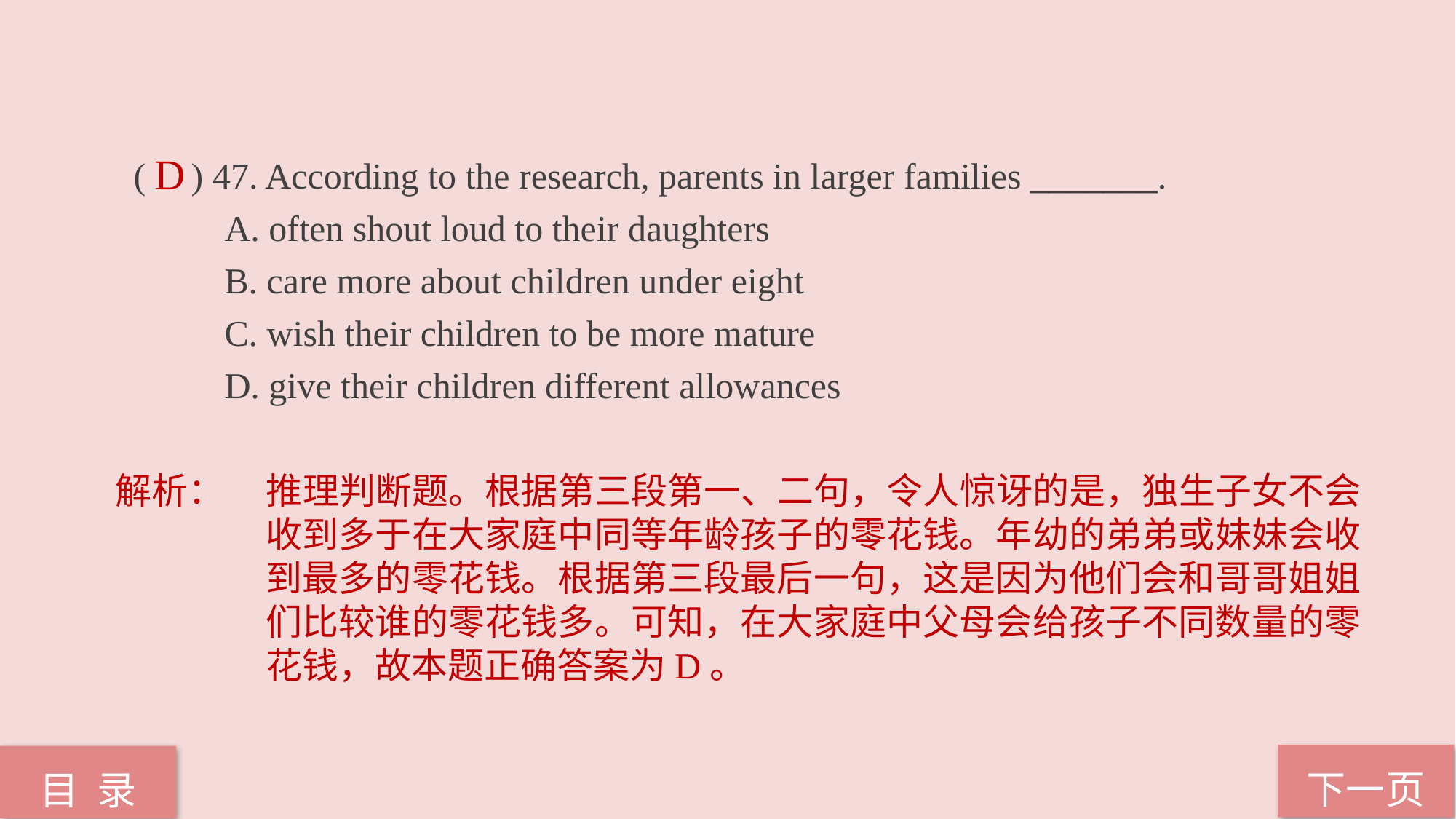

(     ) 47. According to the research, parents in larger families _______.
          A. often shout loud to their daughters
          B. care more about children under eight
          C. wish their children to be more mature
          D. give their children different allowances
D
解析：	推理判断题。根据第三段第一、二句，令人惊讶的是，独生子女不会收到多于在大家庭中同等年龄孩子的零花钱。年幼的弟弟或妹妹会收到最多的零花钱。根据第三段最后一句，这是因为他们会和哥哥姐姐们比较谁的零花钱多。可知，在大家庭中父母会给孩子不同数量的零花钱，故本题正确答案为D。